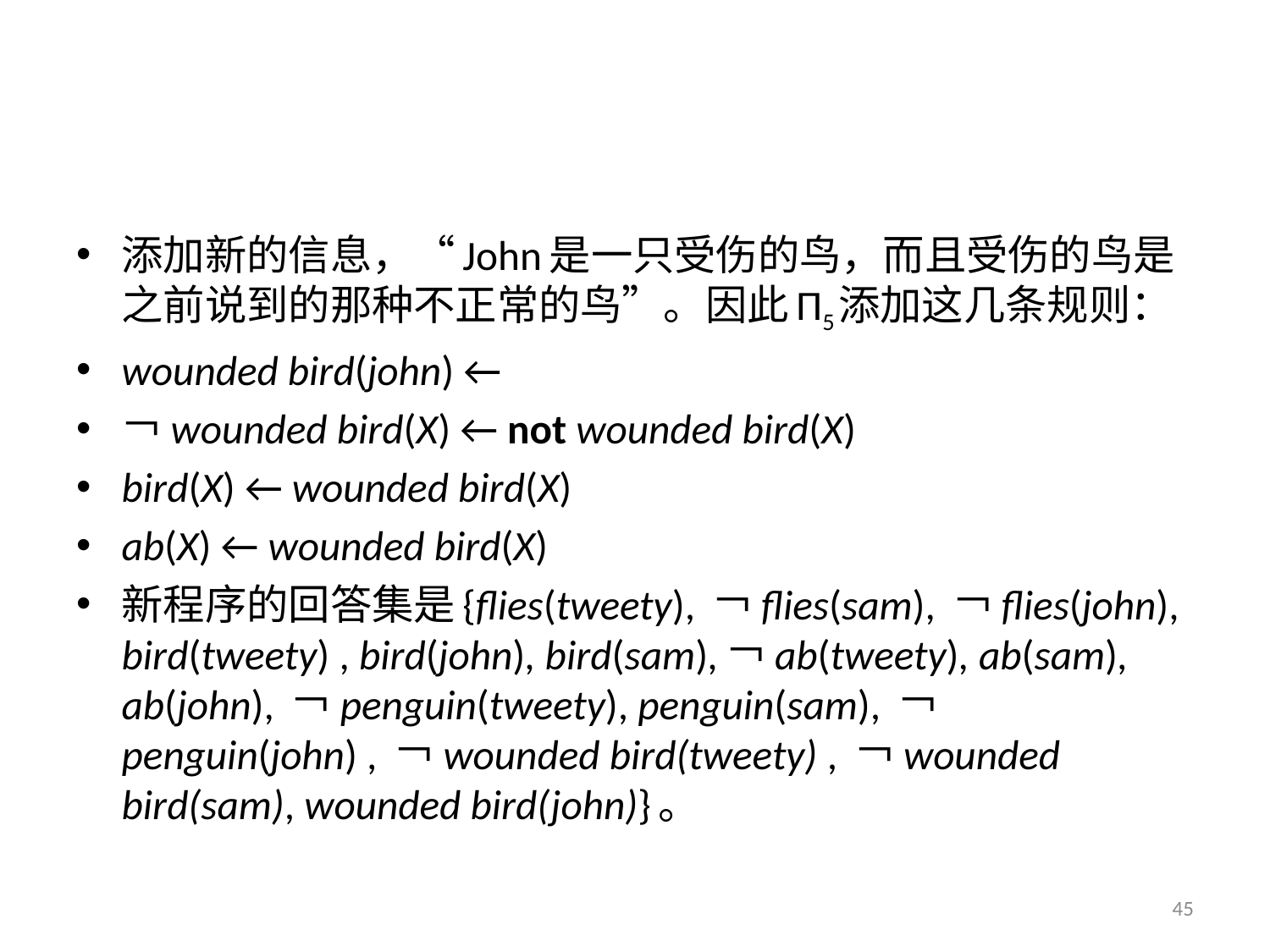

#
添加新的信息，“John是一只受伤的鸟，而且受伤的鸟是之前说到的那种不正常的鸟”。因此Π5添加这几条规则：
wounded bird(john) ←
￢wounded bird(X) ← not wounded bird(X)
bird(X) ← wounded bird(X)
ab(X) ← wounded bird(X)
新程序的回答集是{flies(tweety), ￢flies(sam), ￢flies(john), bird(tweety) , bird(john), bird(sam),￢ab(tweety), ab(sam), ab(john), ￢penguin(tweety), penguin(sam), ￢penguin(john) , ￢wounded bird(tweety) , ￢wounded bird(sam), wounded bird(john)}。

45